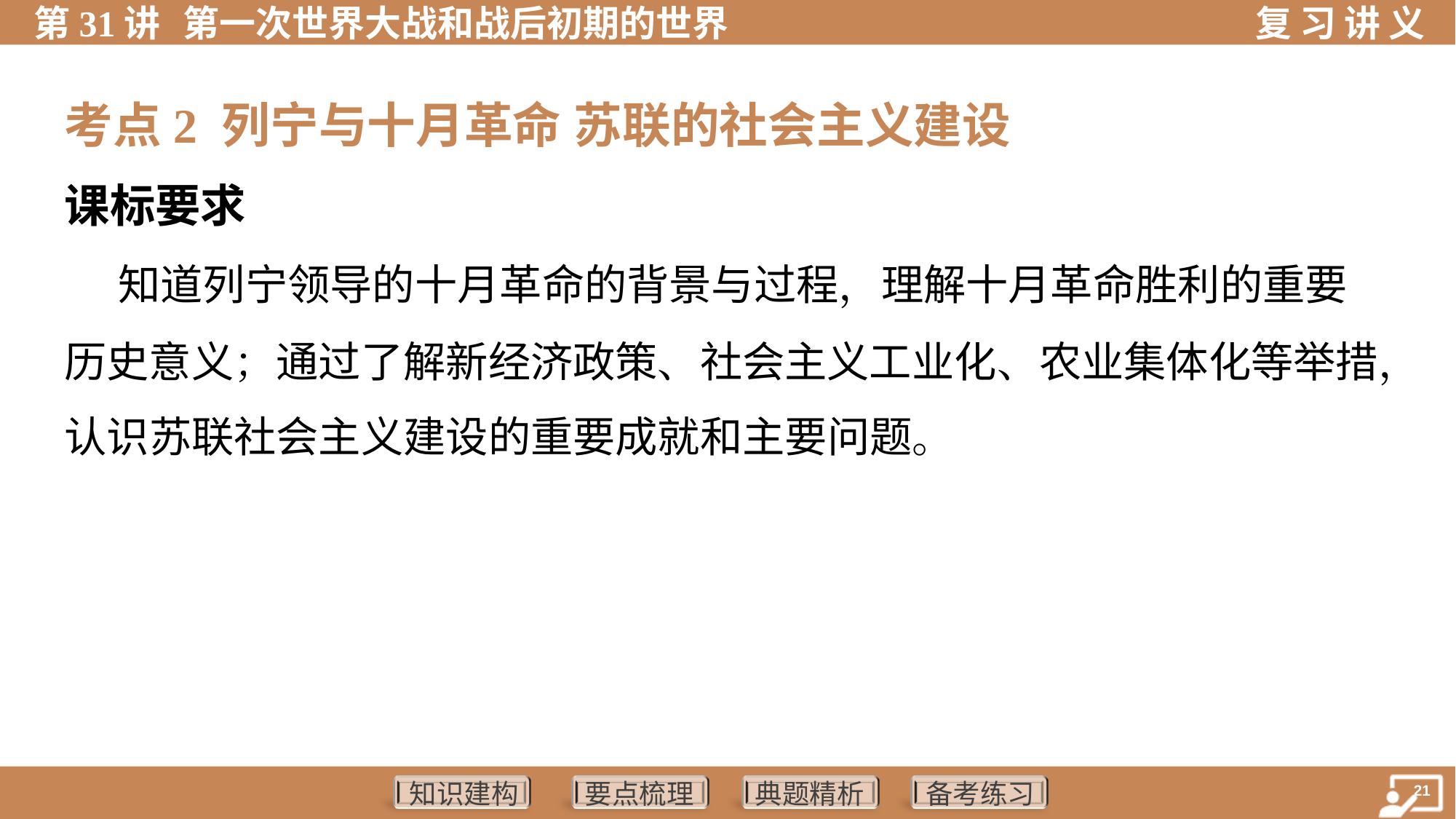

考点2 列宁与十月革命 苏联的社会主义建设
课标要求
    知道列宁领导的十月革命的背景与过程，理解十月革命胜利的重要
历史意义；通过了解新经济政策、社会主义工业化、农业集体化等举措，
认识苏联社会主义建设的重要成就和主要问题。